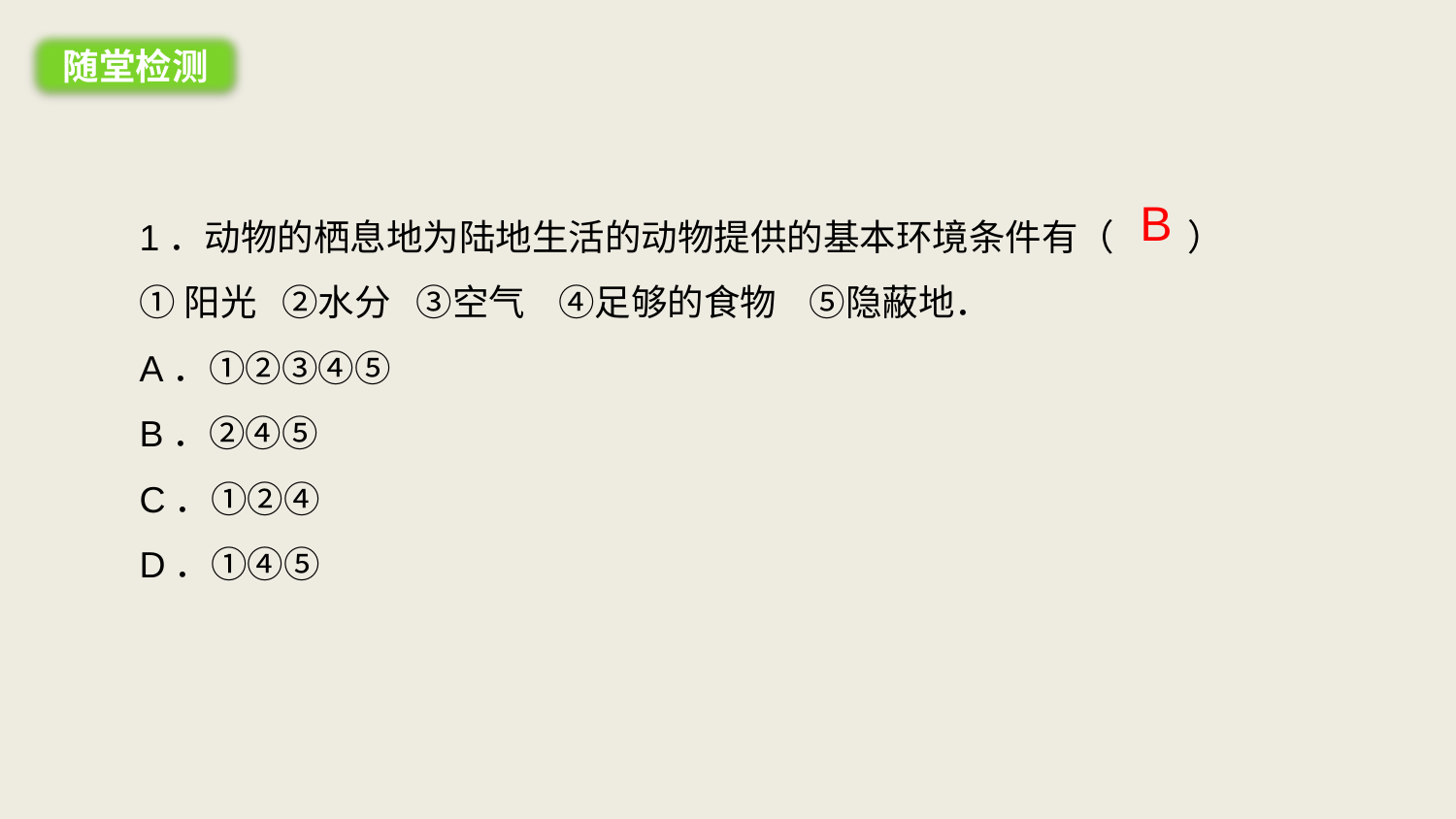

随堂检测
1．动物的栖息地为陆地生活的动物提供的基本环境条件有（　　）
①阳光   ②水分   ③空气    ④足够的食物    ⑤隐蔽地．
A．①②③④⑤
B．②④⑤
C．①②④
D．①④⑤
B